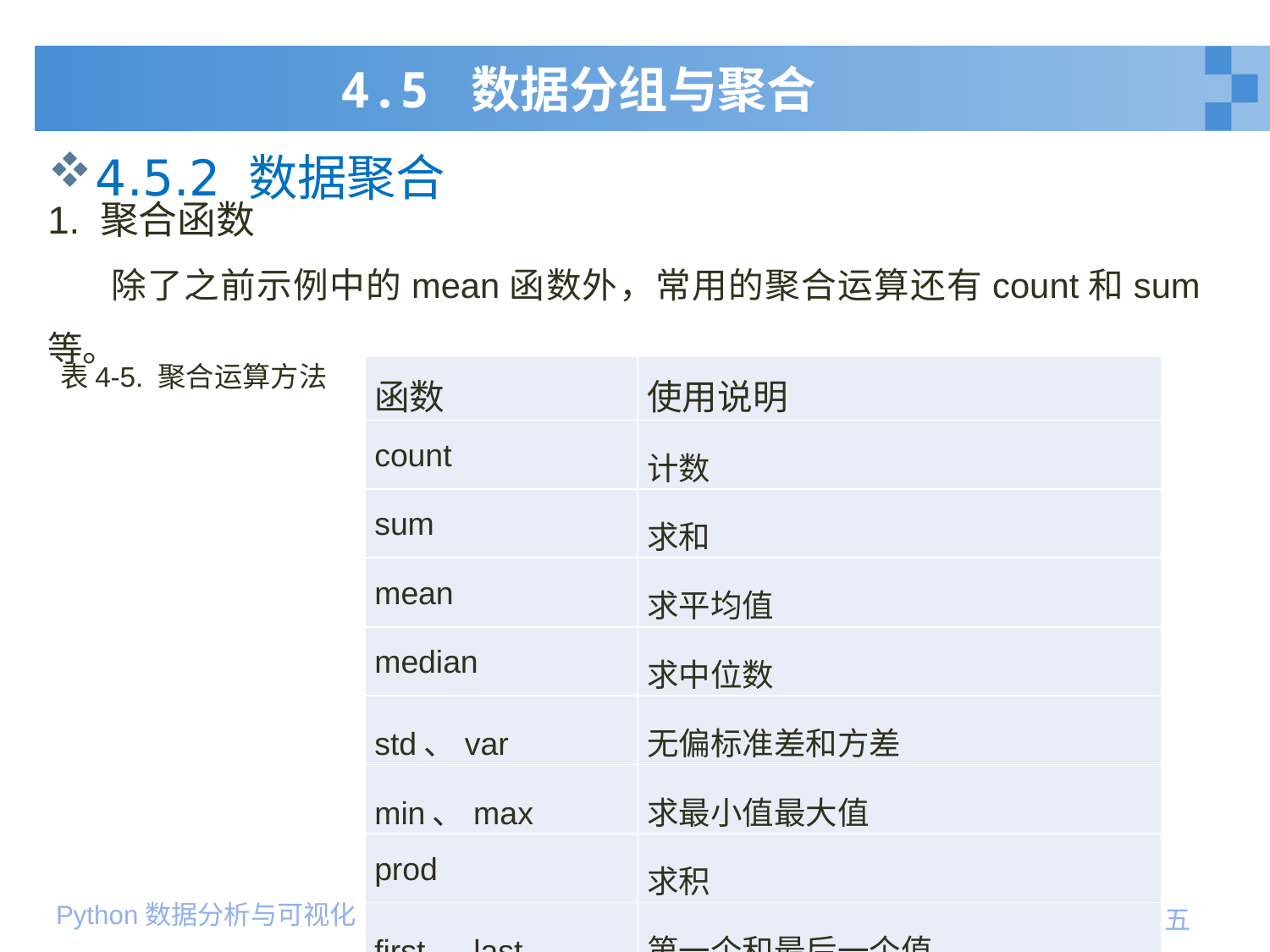

# 4.5 数据分组与聚合
4.5.2 数据聚合
1. 聚合函数
      除了之前示例中的mean函数外，常用的聚合运算还有count和sum等。

表4-5. 聚合运算方法
| 函数 | 使用说明 |
| --- | --- |
| count | 计数 |
| sum | 求和 |
| mean | 求平均值 |
| median | 求中位数 |
| std、var | 无偏标准差和方差 |
| min、max | 求最小值最大值 |
| prod | 求积 |
| first、last | 第一个和最后一个值 |
62
2020年1月10日星期五